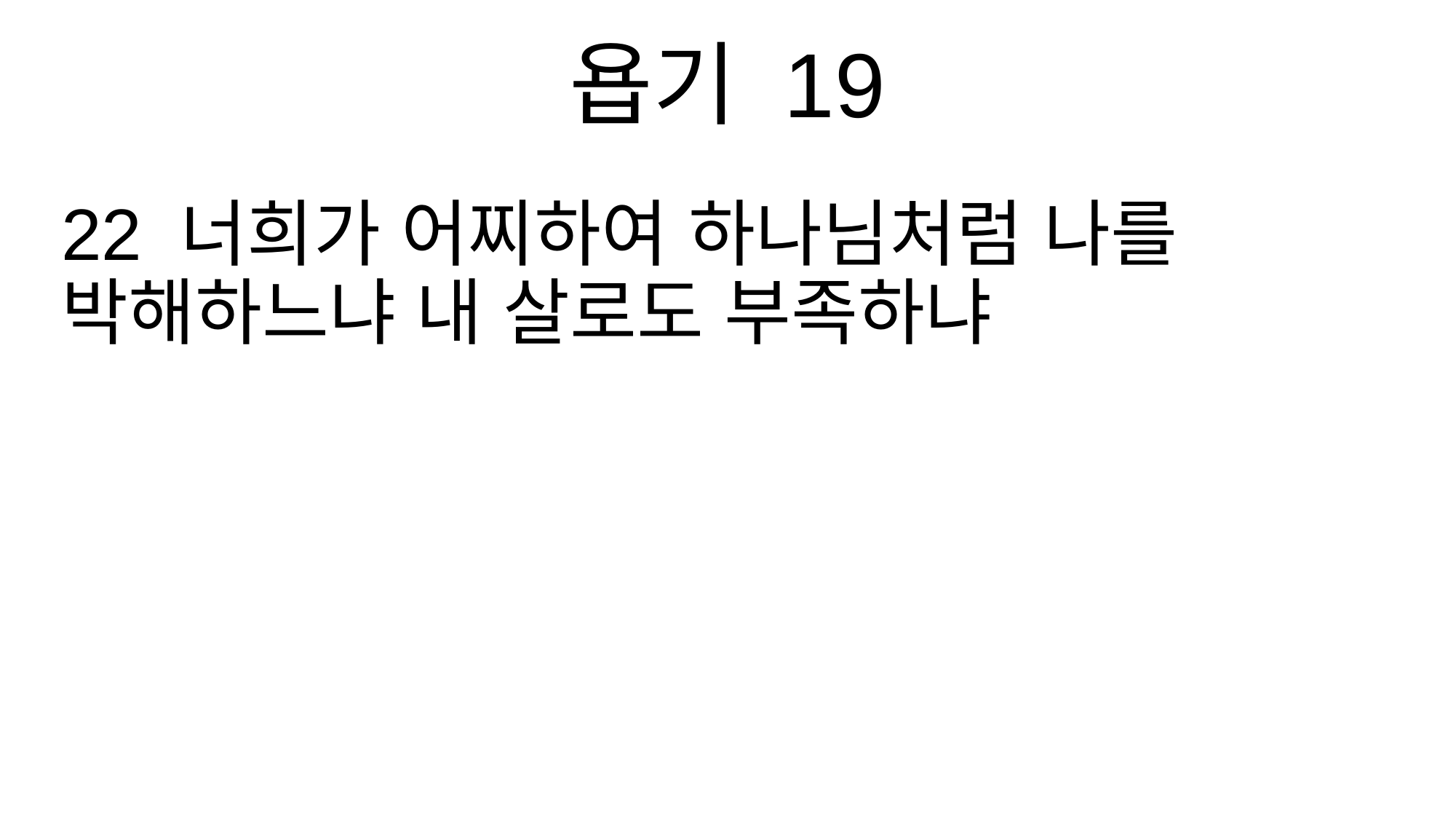

욥기 19
22 너희가 어찌하여 하나님처럼 나를 박해하느냐 내 살로도 부족하냐